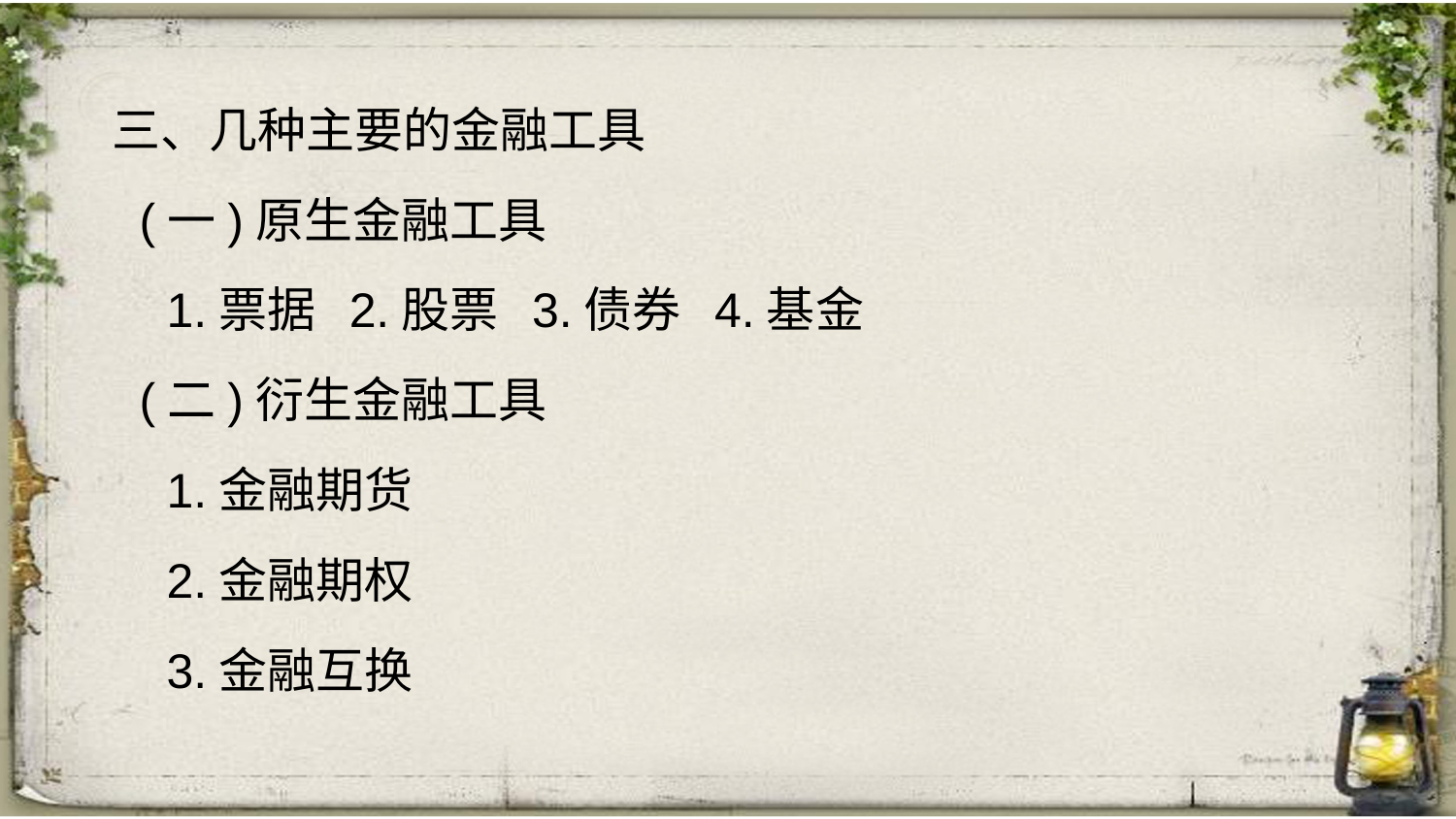

三、几种主要的金融工具
  (一)原生金融工具
    1.票据  2.股票  3.债券  4.基金
  (二)衍生金融工具
    1.金融期货
    2.金融期权
    3.金融互换